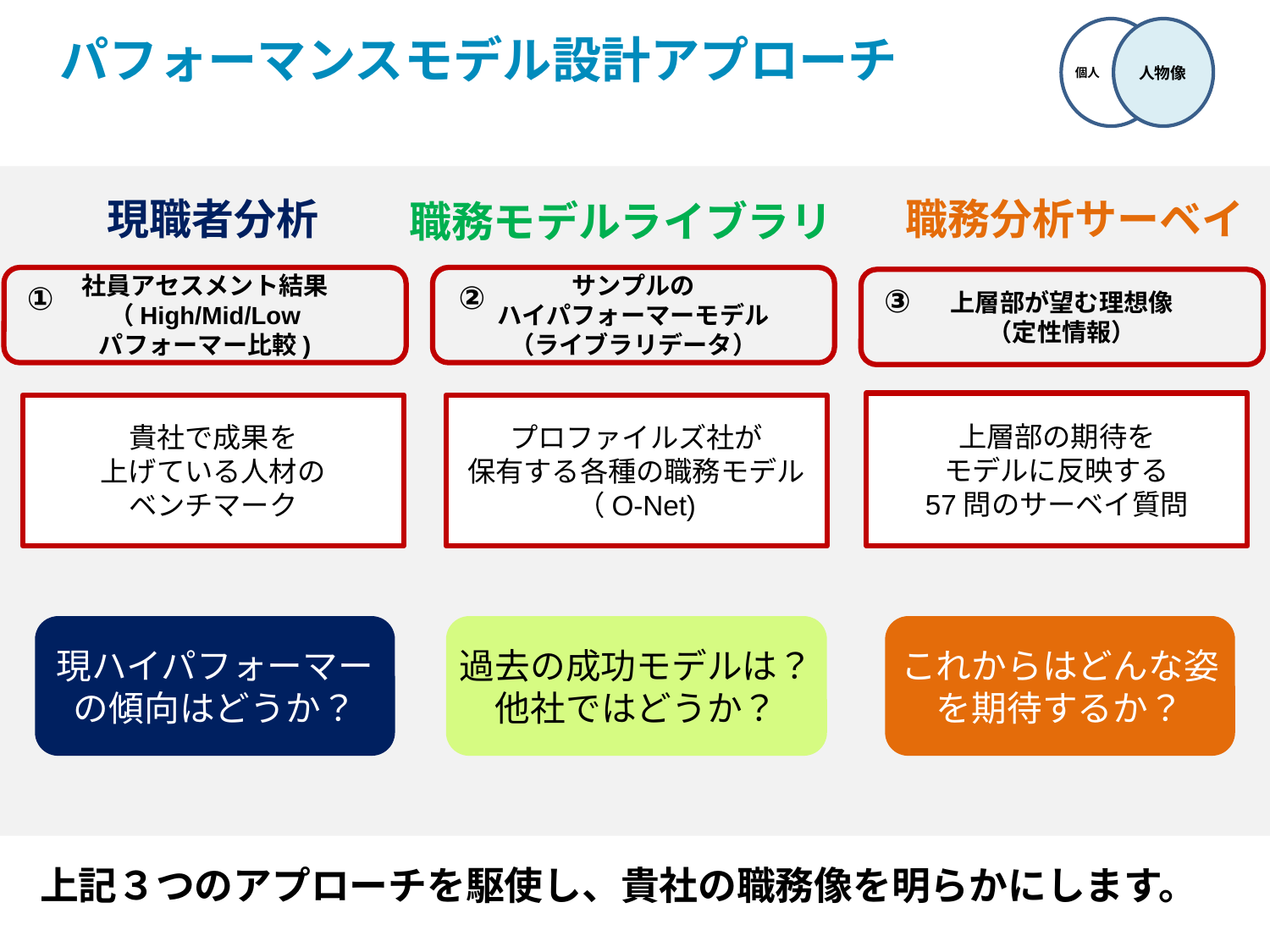

人物像
個人
パフォーマンスモデル設計アプローチ

現職者分析
職務分析サーベイ
職務モデルライブラリ
社員アセスメント結果
（High/Mid/Low
パフォーマー比較)
①
サンプルの
ハイパフォーマーモデル
（ライブラリデータ）
②
上層部が望む理想像
（定性情報）
③
上層部の期待を
モデルに反映する
57問のサーベイ質問
貴社で成果を
上げている人材の
ベンチマーク

プロファイルズ社が
保有する各種の職務モデル
（O-Net)

現ハイパフォーマーの傾向はどうか？
過去の成功モデルは？
他社ではどうか？
これからはどんな姿を期待するか？
上記３つのアプローチを駆使し、貴社の職務像を明らかにします。